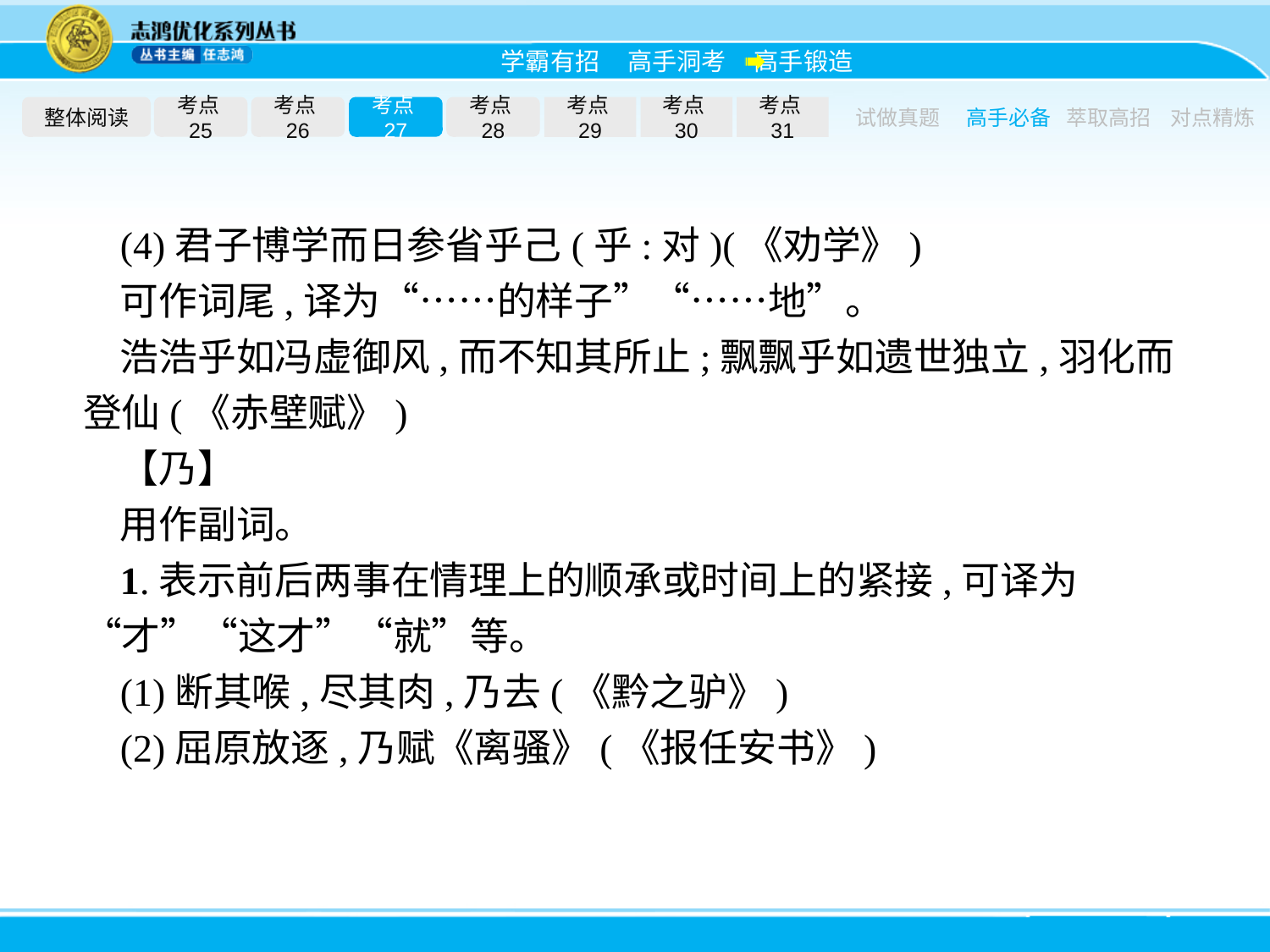

整体阅读
考点25
考点26
考点27
考点28
考点29
考点30
考点31
试做真题
高手必备
萃取高招
对点精炼
(4)君子博学而日参省乎己(乎:对)(《劝学》)
可作词尾,译为“……的样子”“……地”。
浩浩乎如冯虚御风,而不知其所止;飘飘乎如遗世独立,羽化而登仙(《赤壁赋》)
【乃】
用作副词。
1.表示前后两事在情理上的顺承或时间上的紧接,可译为“才”“这才”“就”等。
(1)断其喉,尽其肉,乃去(《黔之驴》)
(2)屈原放逐,乃赋《离骚》(《报任安书》)